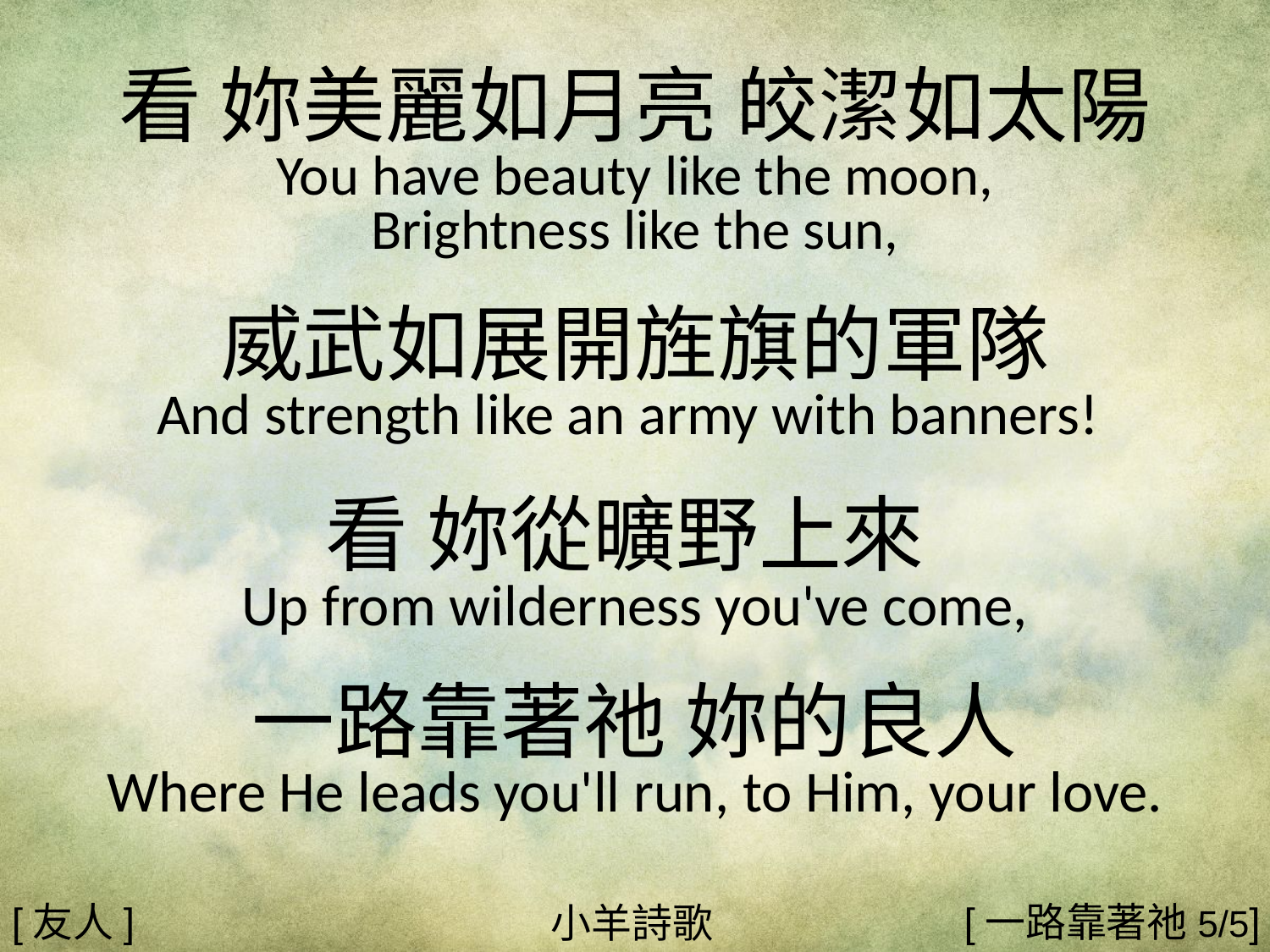

看 妳美麗如月亮 皎潔如太陽
You have beauty like the moon,
Brightness like the sun,

威武如展開旌旗的軍隊
And strength like an army with banners!

看 妳從曠野上來
Up from wilderness you've come,

一路靠著祂 妳的良人
Where He leads you'll run, to Him, your love.
#

[友人]
[一路靠著祂5/5]
小羊詩歌